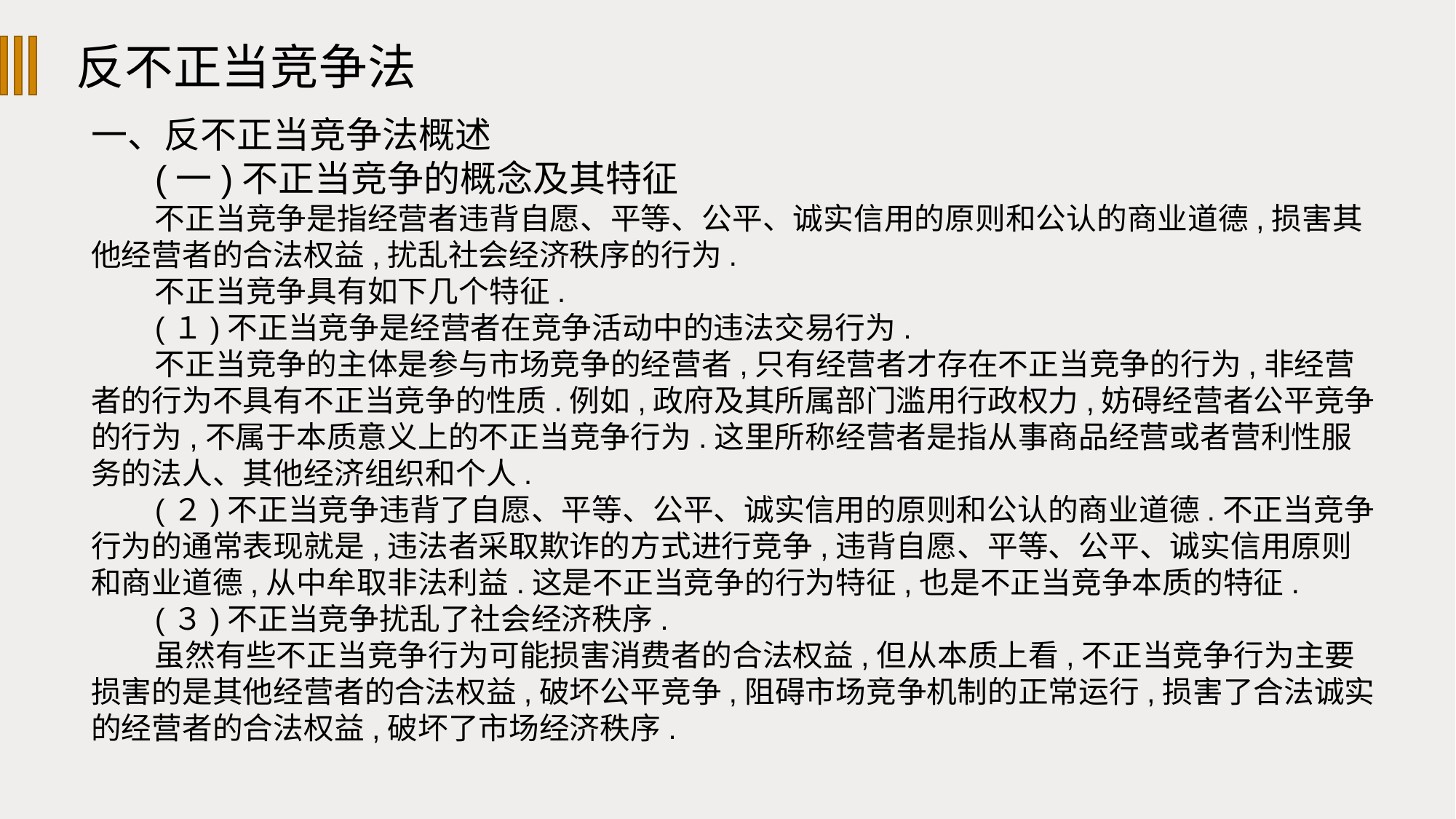

反不正当竞争法

一、反不正当竞争法概述
(一)不正当竞争的概念及其特征
不正当竞争是指经营者违背自愿、平等、公平、诚实信用的原则和公认的商业道德,损害其他经营者的合法权益,扰乱社会经济秩序的行为.
不正当竞争具有如下几个特征.
(１)不正当竞争是经营者在竞争活动中的违法交易行为.
不正当竞争的主体是参与市场竞争的经营者,只有经营者才存在不正当竞争的行为,非经营者的行为不具有不正当竞争的性质.例如,政府及其所属部门滥用行政权力,妨碍经营者公平竞争的行为,不属于本质意义上的不正当竞争行为.这里所称经营者是指从事商品经营或者营利性服务的法人、其他经济组织和个人.
(２)不正当竞争违背了自愿、平等、公平、诚实信用的原则和公认的商业道德.不正当竞争行为的通常表现就是,违法者采取欺诈的方式进行竞争,违背自愿、平等、公平、诚实信用原则和商业道德,从中牟取非法利益.这是不正当竞争的行为特征,也是不正当竞争本质的特征.
(３)不正当竞争扰乱了社会经济秩序.
虽然有些不正当竞争行为可能损害消费者的合法权益,但从本质上看,不正当竞争行为主要损害的是其他经营者的合法权益,破坏公平竞争,阻碍市场竞争机制的正常运行,损害了合法诚实的经营者的合法权益,破坏了市场经济秩序.